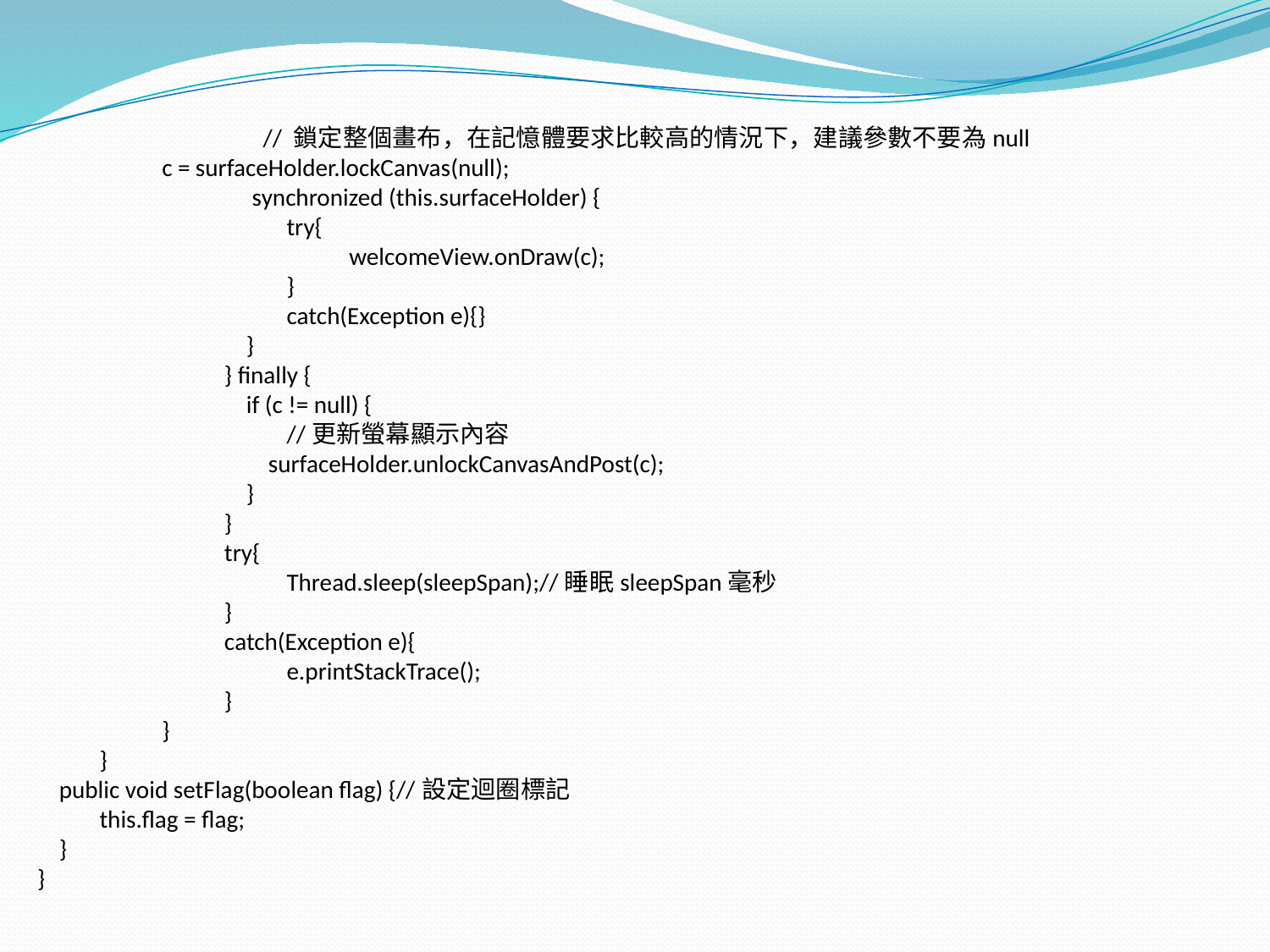

// 鎖定整個畫布，在記憶體要求比較高的情況下，建議參數不要為null
		c = surfaceHolder.lockCanvas(null);
                                       synchronized (this.surfaceHolder) {
			    	try{
			    		welcomeView.onDraw(c);
			    	}
			    	catch(Exception e){}
			    }
			} finally {
			    if (c != null) {
			    	//更新螢幕顯示內容
			        surfaceHolder.unlockCanvasAndPost(c);
			    }
			}
			try{
				Thread.sleep(sleepSpan);//睡眠sleepSpan毫秒
			}
			catch(Exception e){
				e.printStackTrace();
			}
		}
	}
    public void setFlag(boolean flag) {//設定迴圈標記
    	this.flag = flag;
    }
}